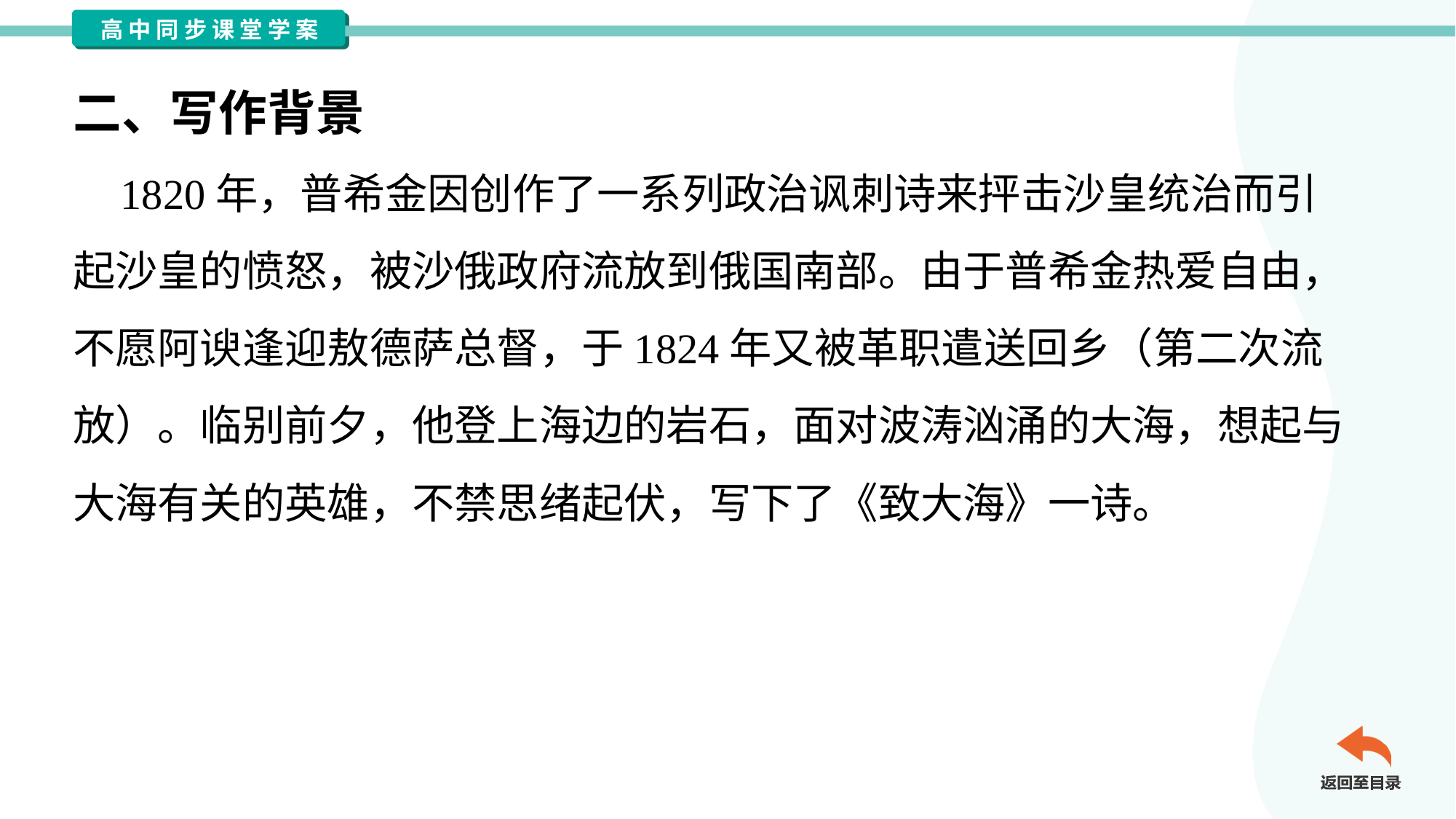

二、写作背景
    1820年，普希金因创作了一系列政治讽刺诗来抨击沙皇统治而引
起沙皇的愤怒，被沙俄政府流放到俄国南部。由于普希金热爱自由，
不愿阿谀逢迎敖德萨总督，于1824年又被革职遣送回乡（第二次流
放）。临别前夕，他登上海边的岩石，面对波涛汹涌的大海，想起与
大海有关的英雄，不禁思绪起伏，写下了《致大海》一诗。